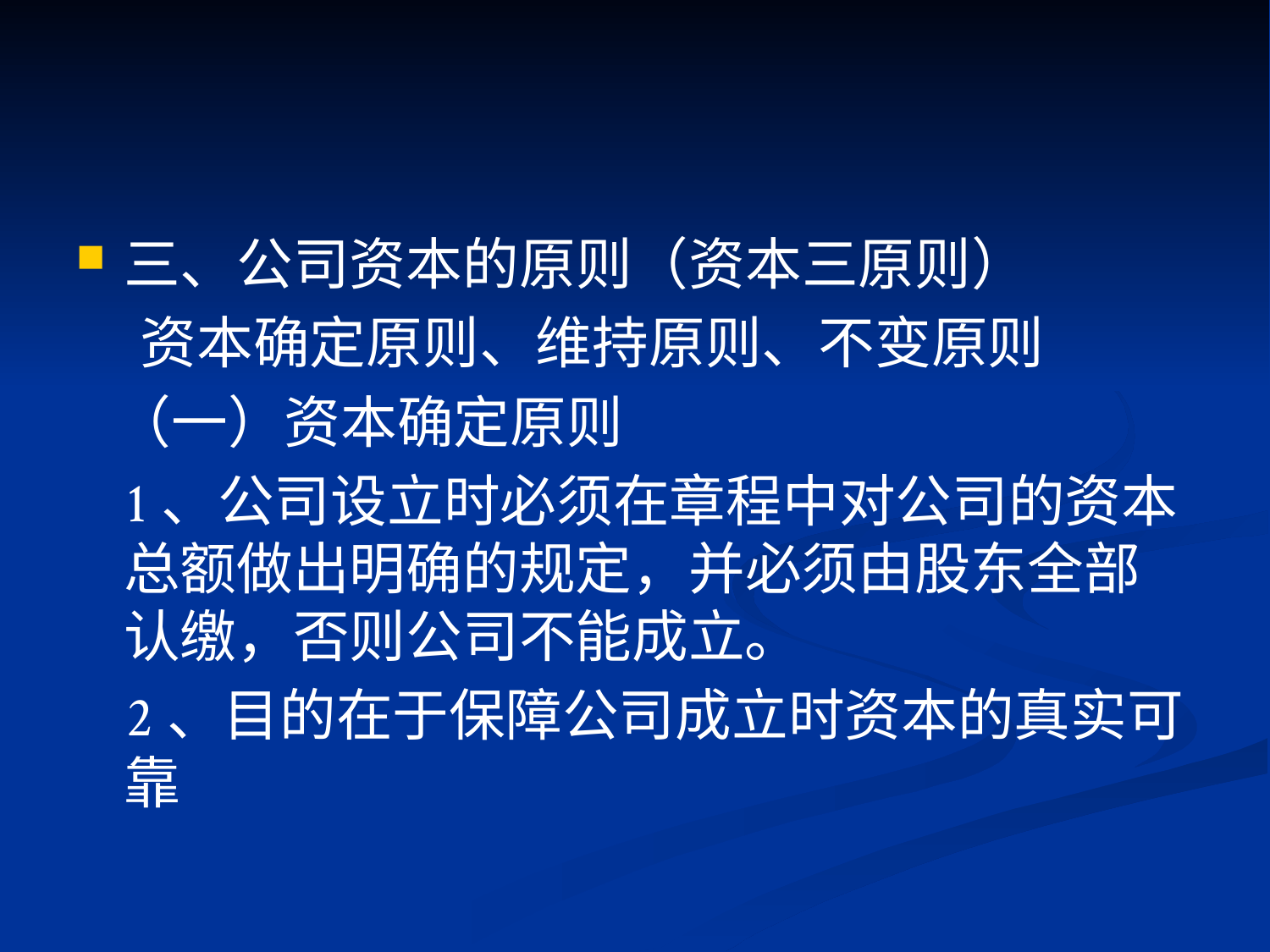

#
三、公司资本的原则（资本三原则）
    资本确定原则、维持原则、不变原则
  （一）资本确定原则
    1、公司设立时必须在章程中对公司的资本总额做出明确的规定，并必须由股东全部认缴，否则公司不能成立。
    2、目的在于保障公司成立时资本的真实可靠